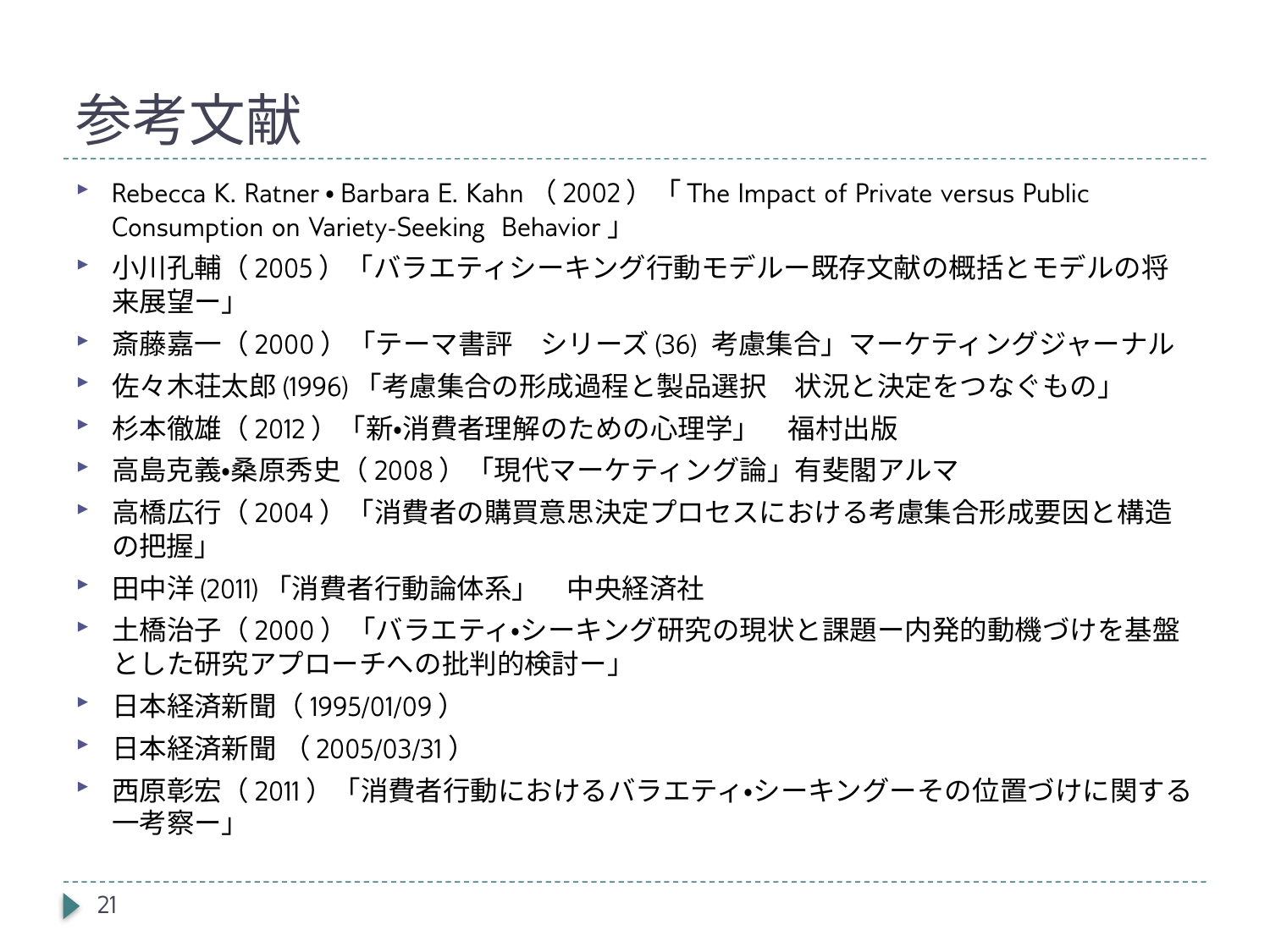

# 参考文献
Rebecca K. Ratner・Barbara E. Kahn（2002）「The Impact of Private versus Public Consumption on Variety-Seeking  Behavior」
小川孔輔（2005）「バラエティシーキング行動モデルー既存文献の概括とモデルの将来展望ー」
斎藤嘉一（2000）「テーマ書評　シリーズ(36) 考慮集合」マーケティングジャーナル
佐々木荘太郎(1996)「考慮集合の形成過程と製品選択　状況と決定をつなぐもの」
杉本徹雄（2012）「新・消費者理解のための心理学」　福村出版
高島克義・桑原秀史（2008）「現代マーケティング論」有斐閣アルマ
高橋広行（2004）「消費者の購買意思決定プロセスにおける考慮集合形成要因と構造の把握」
田中洋(2011)「消費者行動論体系」　中央経済社
土橋治子（2000）「バラエティ・シーキング研究の現状と課題ー内発的動機づけを基盤とした研究アプローチへの批判的検討ー」
日本経済新聞（1995/01/09）
日本経済新聞 （2005/03/31）
西原彰宏（2011）「消費者行動におけるバラエティ・シーキングーその位置づけに関する一考察ー」

21